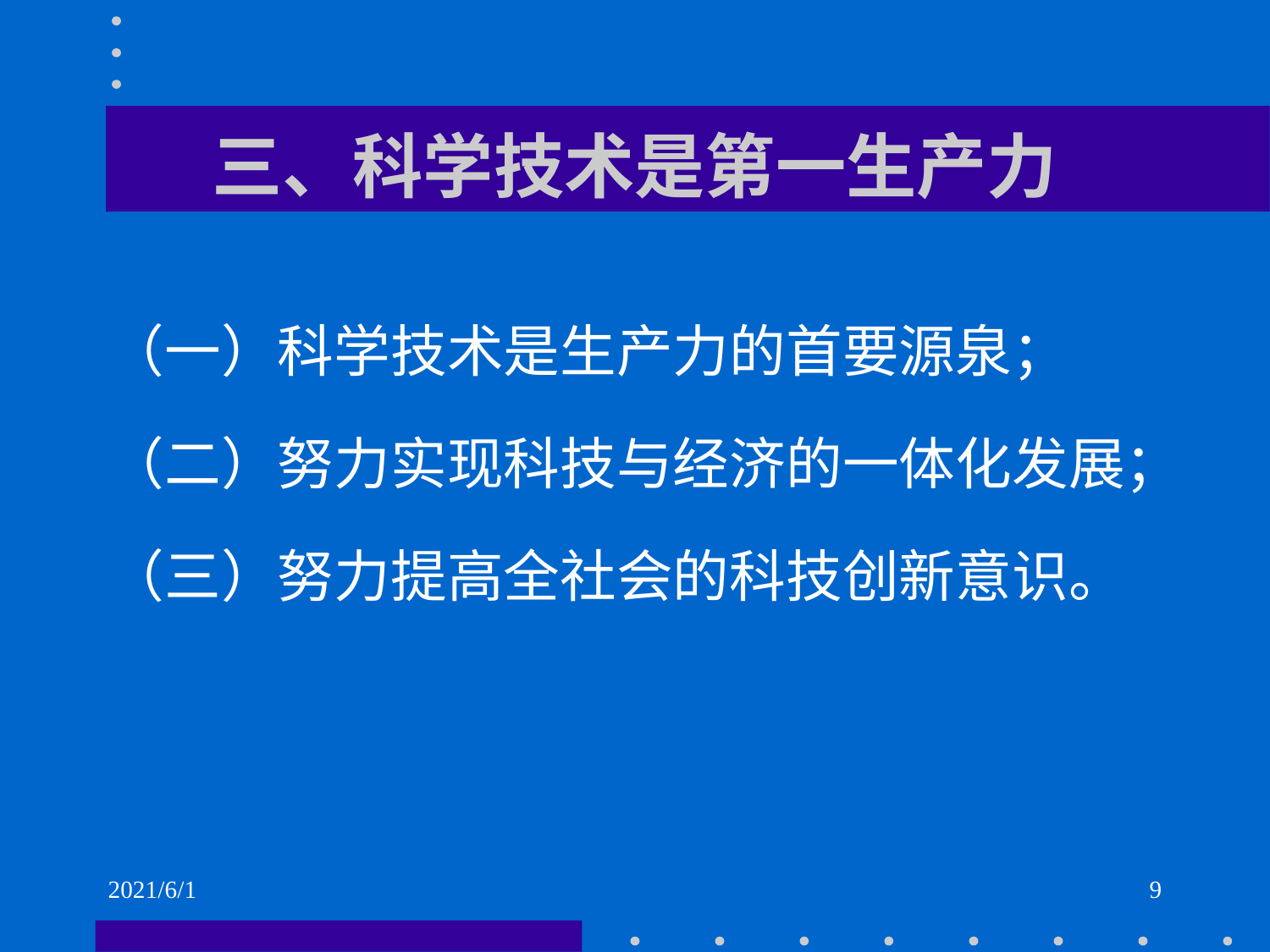

# 三、科学技术是第一生产力
（一）科学技术是生产力的首要源泉；
（二）努力实现科技与经济的一体化发展；
（三）努力提高全社会的科技创新意识。
2021/6/1
9